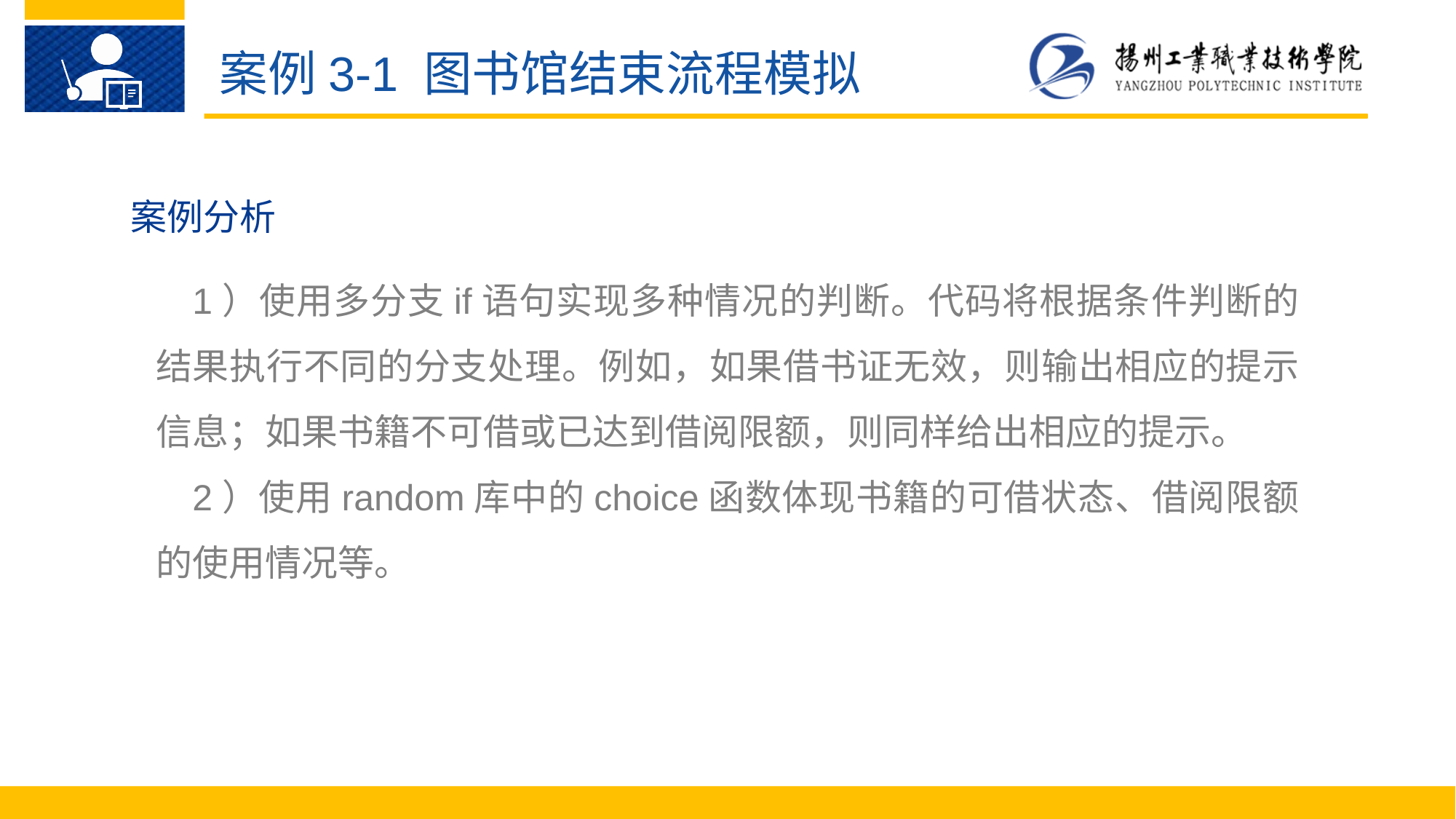

案例3-1 图书馆结束流程模拟
案例分析
1）使用多分支if语句实现多种情况的判断。代码将根据条件判断的结果执行不同的分支处理。例如，如果借书证无效，则输出相应的提示信息；如果书籍不可借或已达到借阅限额，则同样给出相应的提示。
2）使用random库中的choice函数体现书籍的可借状态、借阅限额的使用情况等。